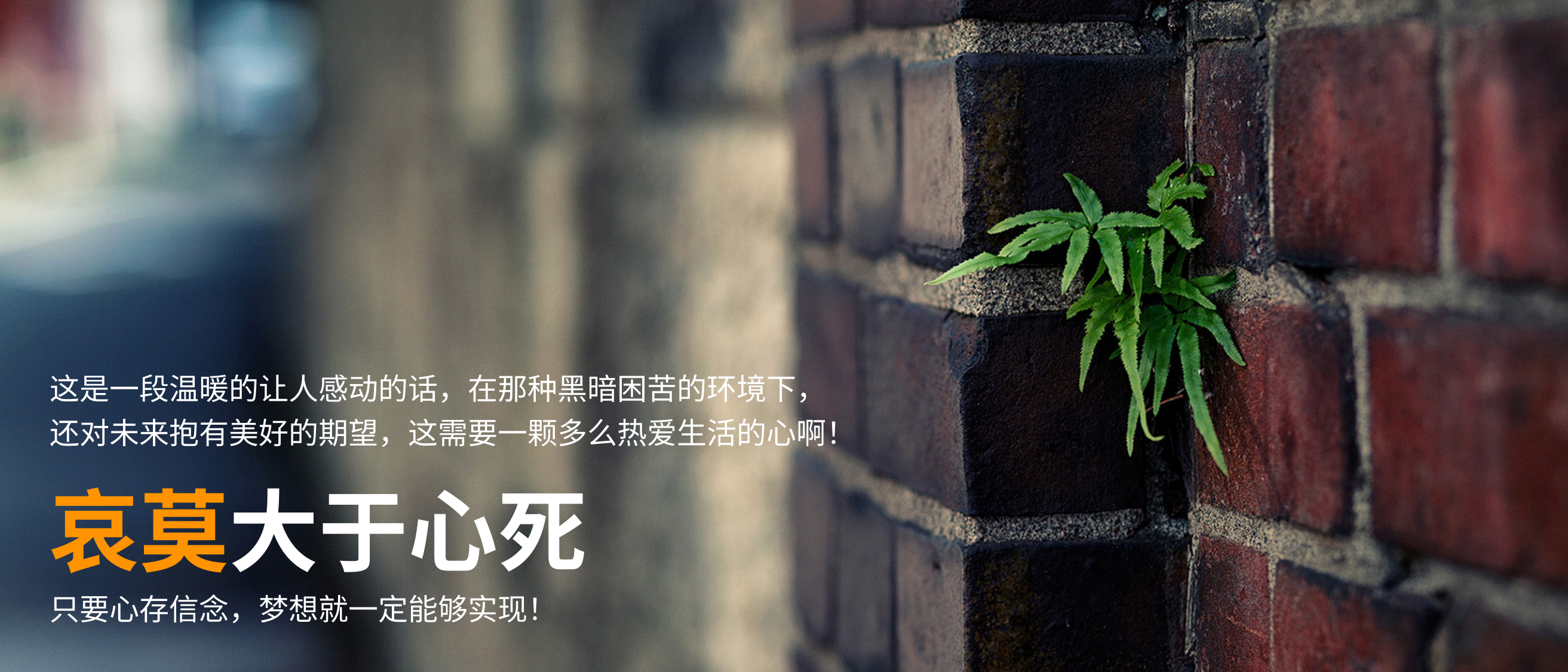

这是一段温暖的让人感动的话，在那种黑暗困苦的环境下，
还对未来抱有美好的期望，这需要一颗多么热爱生活的心啊！
哀莫大于心死
只要心存信念，梦想就一定能够实现！